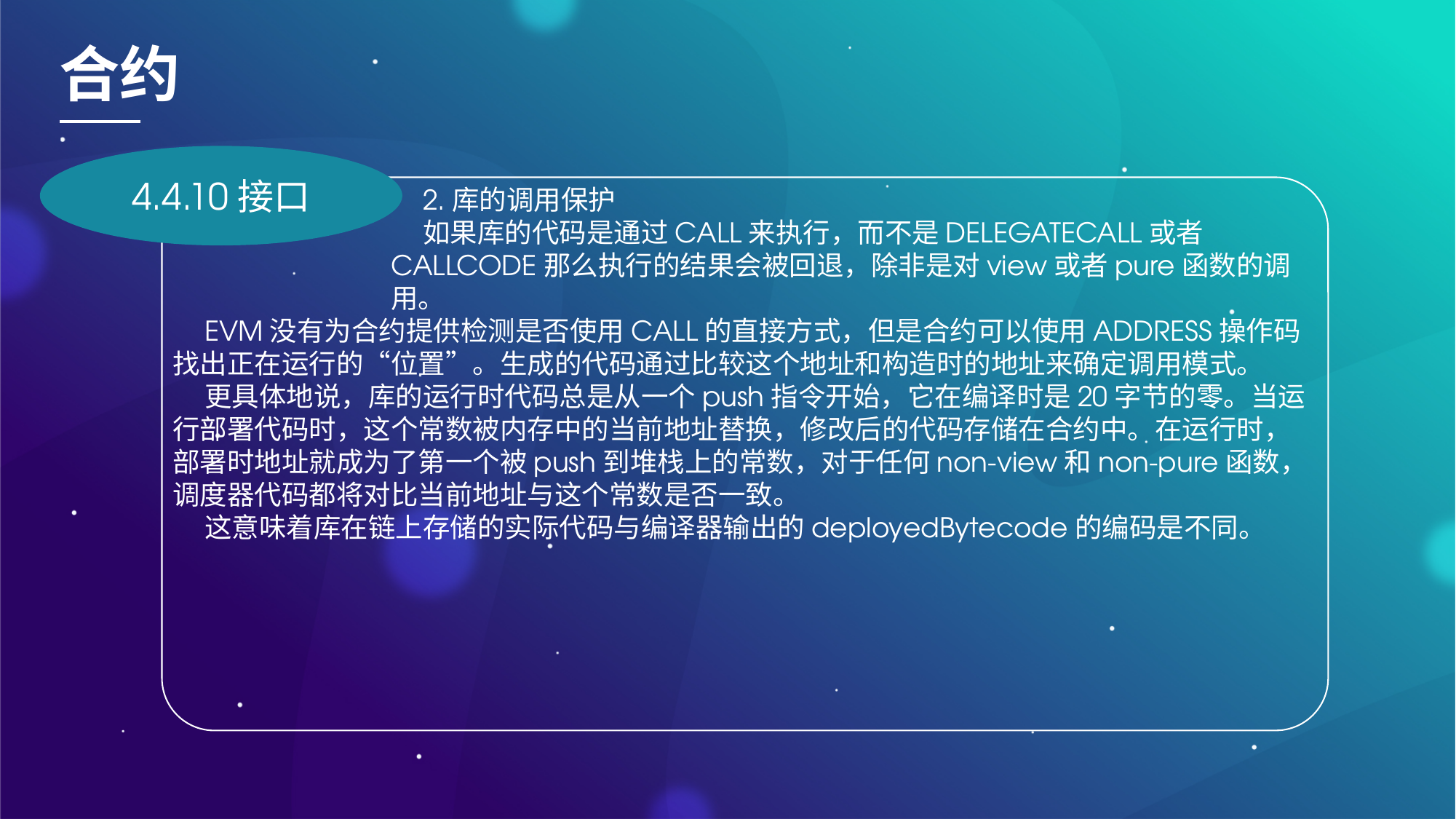

合约
4.4.10接口
2.库的调用保护
如果库的代码是通过CALL来执行，而不是DELEGATECALL或者CALLCODE那么执行的结果会被回退，除非是对view或者pure函数的调用。
EVM没有为合约提供检测是否使用CALL的直接方式，但是合约可以使用ADDRESS操作码找出正在运行的“位置”。生成的代码通过比较这个地址和构造时的地址来确定调用模式。
更具体地说，库的运行时代码总是从一个push指令开始，它在编译时是20字节的零。当运行部署代码时，这个常数被内存中的当前地址替换，修改后的代码存储在合约中。在运行时，部署时地址就成为了第一个被push到堆栈上的常数，对于任何non-view和non-pure函数，调度器代码都将对比当前地址与这个常数是否一致。
这意味着库在链上存储的实际代码与编译器输出的deployedBytecode的编码是不同。